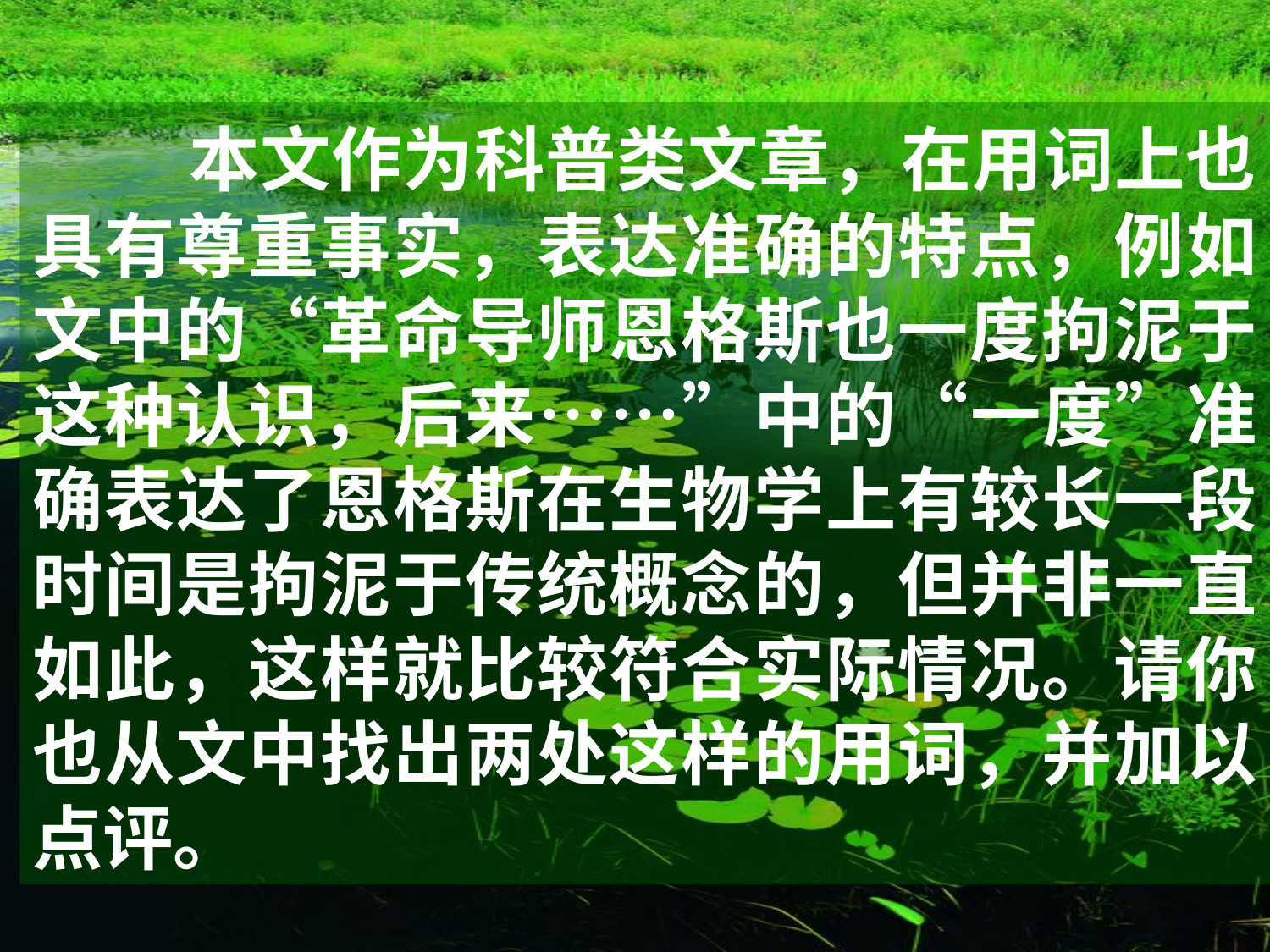

本文作为科普类文章，在用词上也具有尊重事实，表达准确的特点，例如文中的“革命导师恩格斯也一度拘泥于这种认识，后来……”中的“一度”准确表达了恩格斯在生物学上有较长一段时间是拘泥于传统概念的，但并非一直如此，这样就比较符合实际情况。请你也从文中找出两处这样的用词，并加以点评。